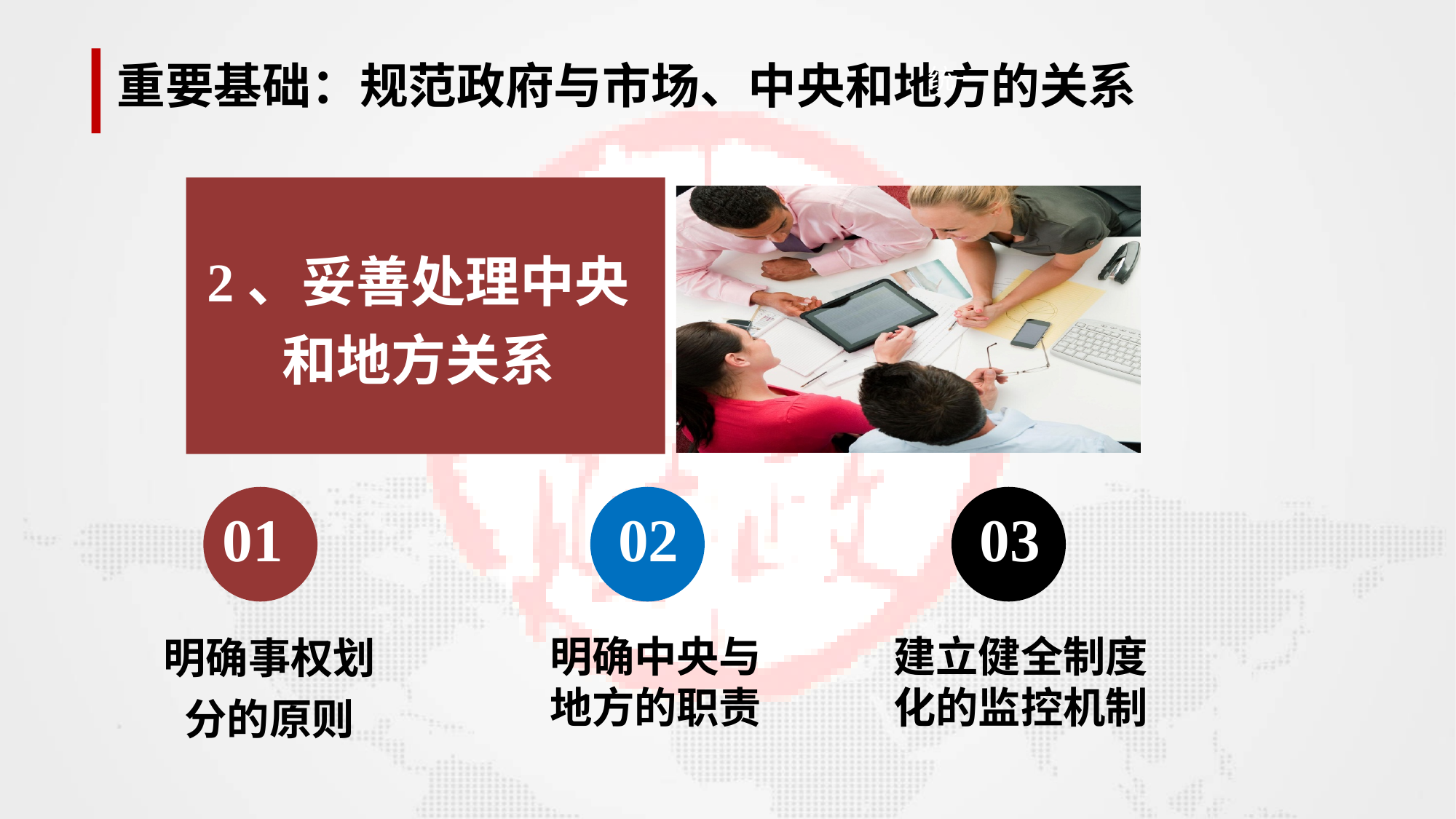

重要基础：规范政府与市场、中央和地方的关系
统一

2、妥善处理中央和地方关系
关键字

01
02
03
明确事权划分的原则
明确中央与地方的职责
建立健全制度化的监控机制